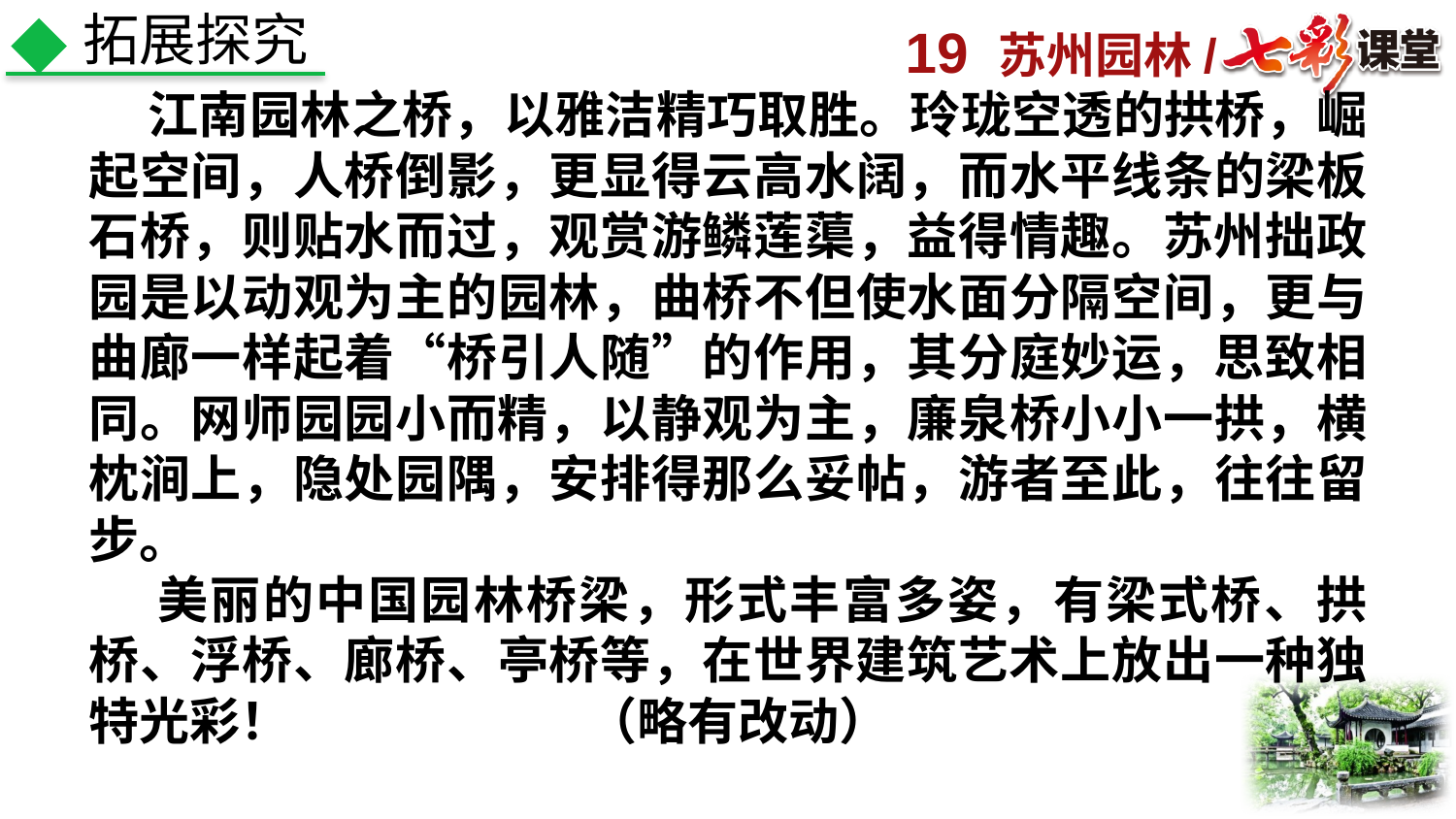

拓展探究

    江南园林之桥，以雅洁精巧取胜。玲珑空透的拱桥，崛起空间，人桥倒影，更显得云高水阔，而水平线条的梁板石桥，则贴水而过，观赏游鳞莲蕖，益得情趣。苏州拙政园是以动观为主的园林，曲桥不但使水面分隔空间，更与曲廊一样起着“桥引人随”的作用，其分庭妙运，思致相同。网师园园小而精，以静观为主，廉泉桥小小一拱，横枕涧上，隐处园隅，安排得那么妥帖，游者至此，往往留步。
    美丽的中国园林桥梁，形式丰富多姿，有梁式桥、拱桥、浮桥、廊桥、亭桥等，在世界建筑艺术上放出一种独特光彩！                          （略有改动）